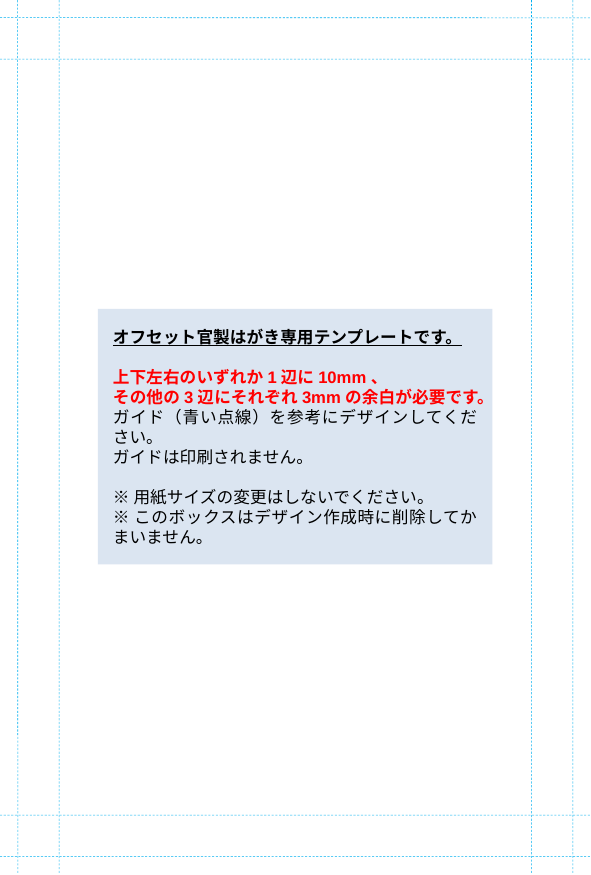

オフセット官製はがき専用テンプレートです。

上下左右のいずれか1辺に10mm、
その他の3辺にそれぞれ3mmの余白が必要です。
ガイド（青い点線）を参考にデザインしてください。
ガイドは印刷されません。

※用紙サイズの変更はしないでください。
※このボックスはデザイン作成時に削除してかまいません。